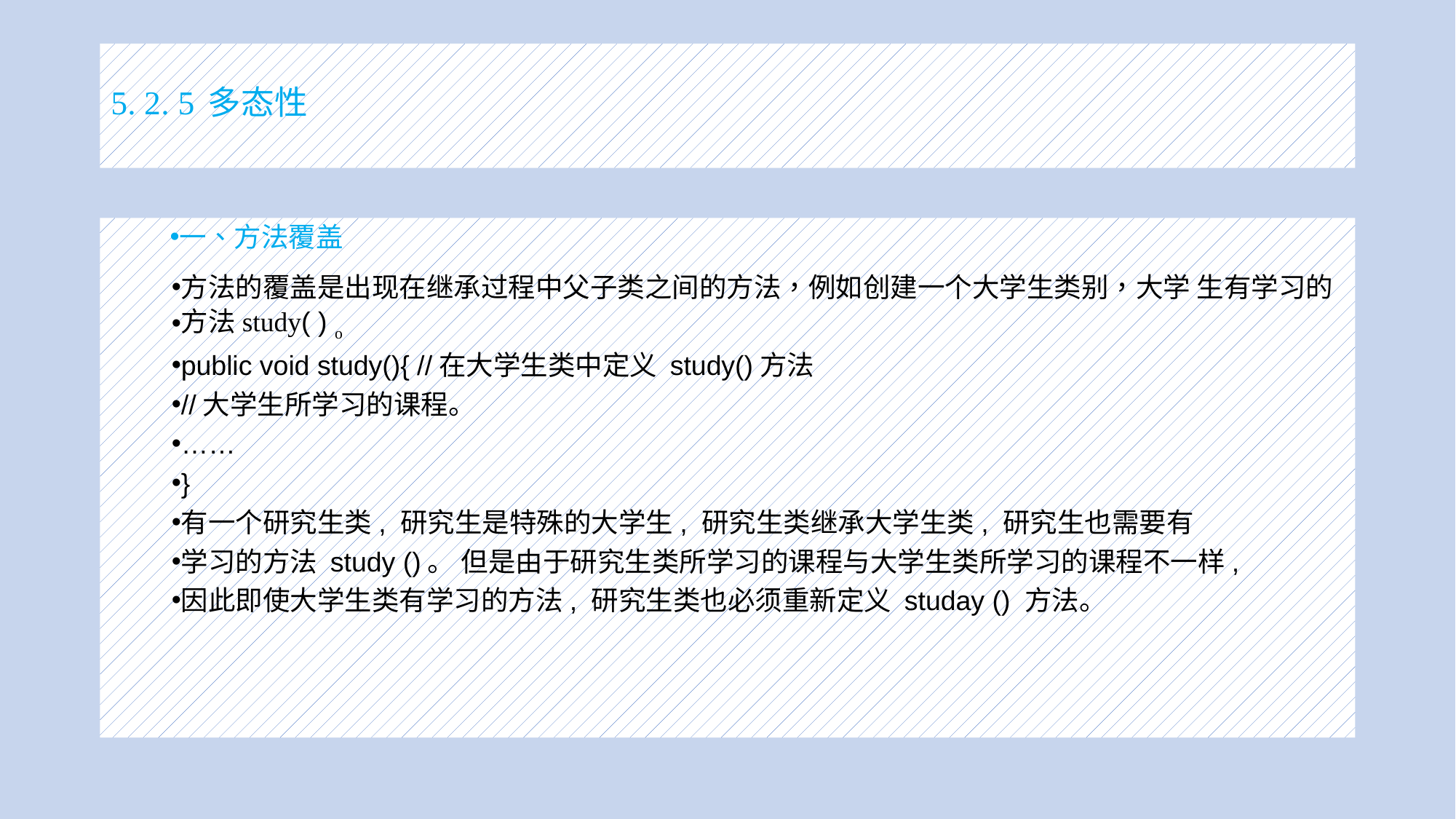

# 5. 2. 5 多态性
一、方法覆盖
方法的覆盖是出现在继承过程中父子类之间的方法，例如创建一个大学生类别，大学 生有学习的
方法study( ) o
public void study(){ //在大学生类中定义 study()方法
//大学生所学习的课程。
……
}
有一个研究生类, 研究生是特殊的大学生, 研究生类继承大学生类, 研究生也需要有
学习的方法 study ()。 但是由于研究生类所学习的课程与大学生类所学习的课程不一样,
因此即使大学生类有学习的方法, 研究生类也必须重新定义 studay () 方法。